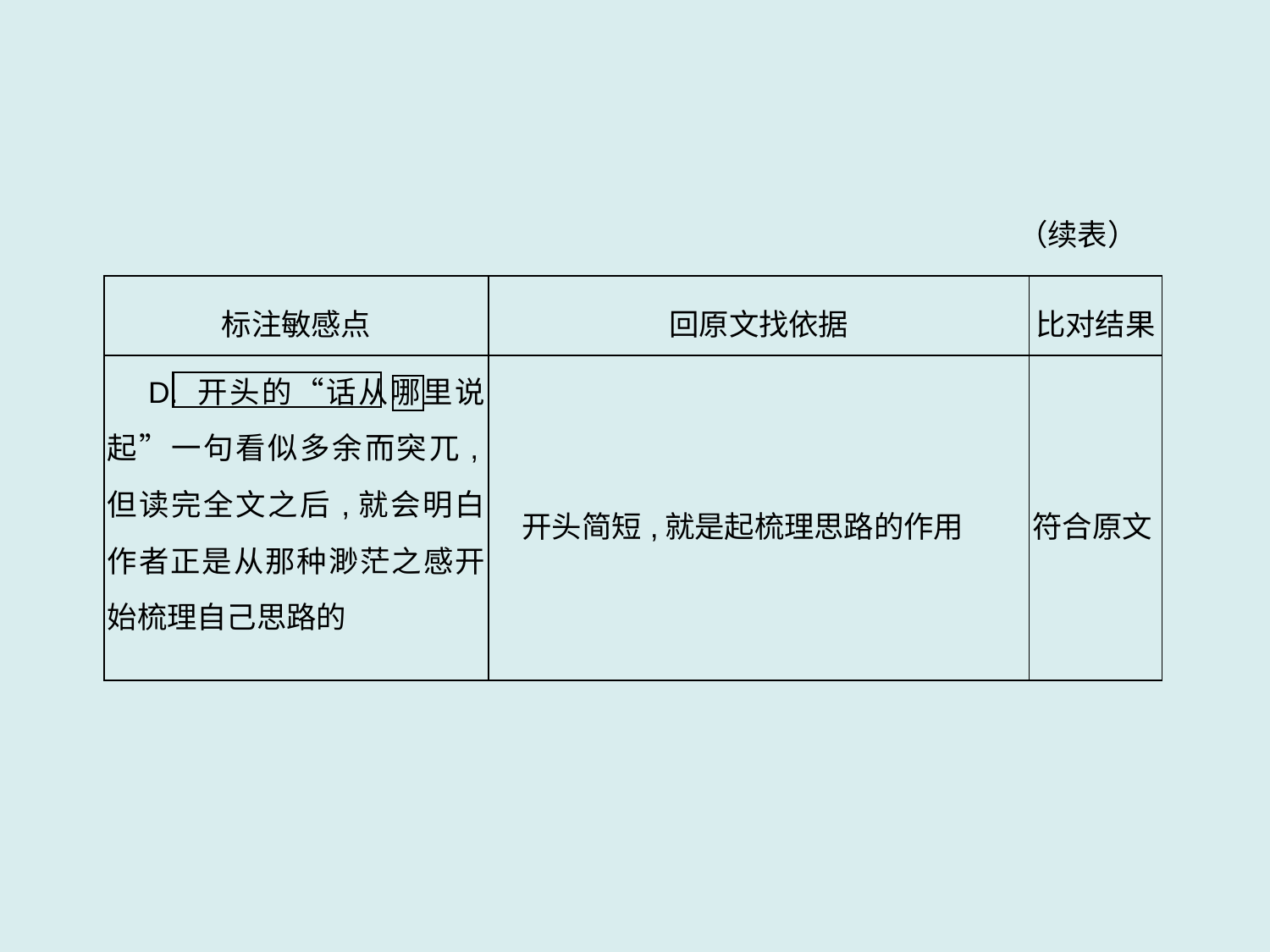

（续表）
| 标注敏感点 | 回原文找依据 | 比对结果 |
| --- | --- | --- |
| D. 开头的“话从哪里说起”一句看似多余而突兀,但读完全文之后,就会明白作者正是从那种渺茫之感开始梳理自己思路的 | 开头简短,就是起梳理思路的作用 | 符合原文 |